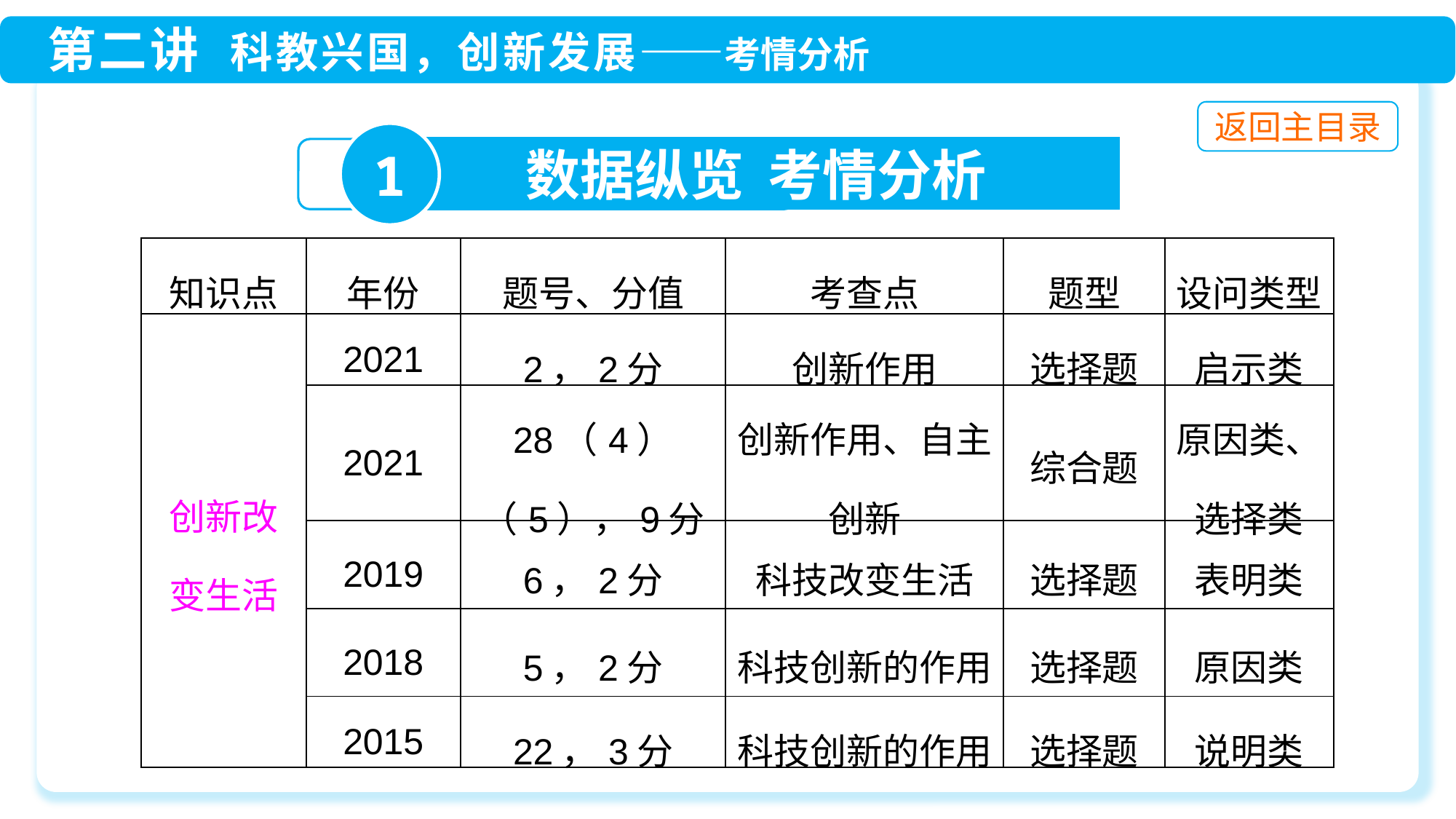

1
数据纵览  考情分析

| 知识点 | 年份 | 题号、分值 | 考查点 | 题型 | 设问类型 |
| --- | --- | --- | --- | --- | --- |
| 创新改 变生活 | 2021 | 2，2分 | 创新作用 | 选择题 | 启示类 |
|  | 2021 | 28（4）（5），9分 | 创新作用、自主创新 | 综合题 | 原因类、 选择类 |
|  | 2019 | 6，2分 | 科技改变生活 | 选择题 | 表明类 |
|  | 2018 | 5，2分 | 科技创新的作用 | 选择题 | 原因类 |
|  | 2015 | 22，3分 | 科技创新的作用 | 选择题 | 说明类 |